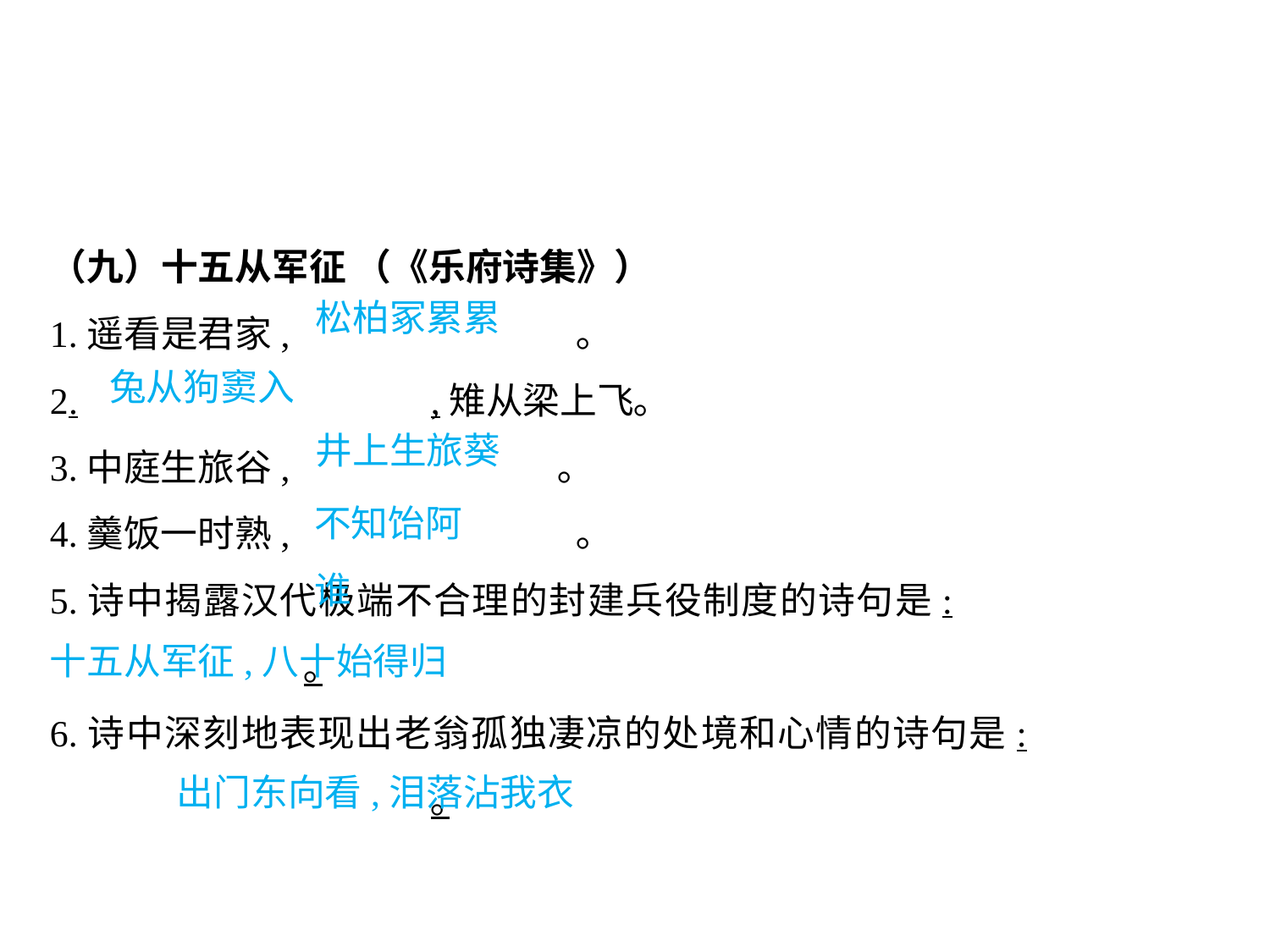

（九）十五从军征 （《乐府诗集》）
1.遥看是君家,			 ｡
2.			,雉从梁上飞｡
3.中庭生旅谷, 			｡
4.羹饭一时熟,			 ｡
5.诗中揭露汉代极端不合理的封建兵役制度的诗句是:					｡
6.诗中深刻地表现出老翁孤独凄凉的处境和心情的诗句是:					｡
松柏冢累累
兔从狗窦入
井上生旅葵
不知饴阿谁
									十五从军征,八十始得归
										出门东向看,泪落沾我衣